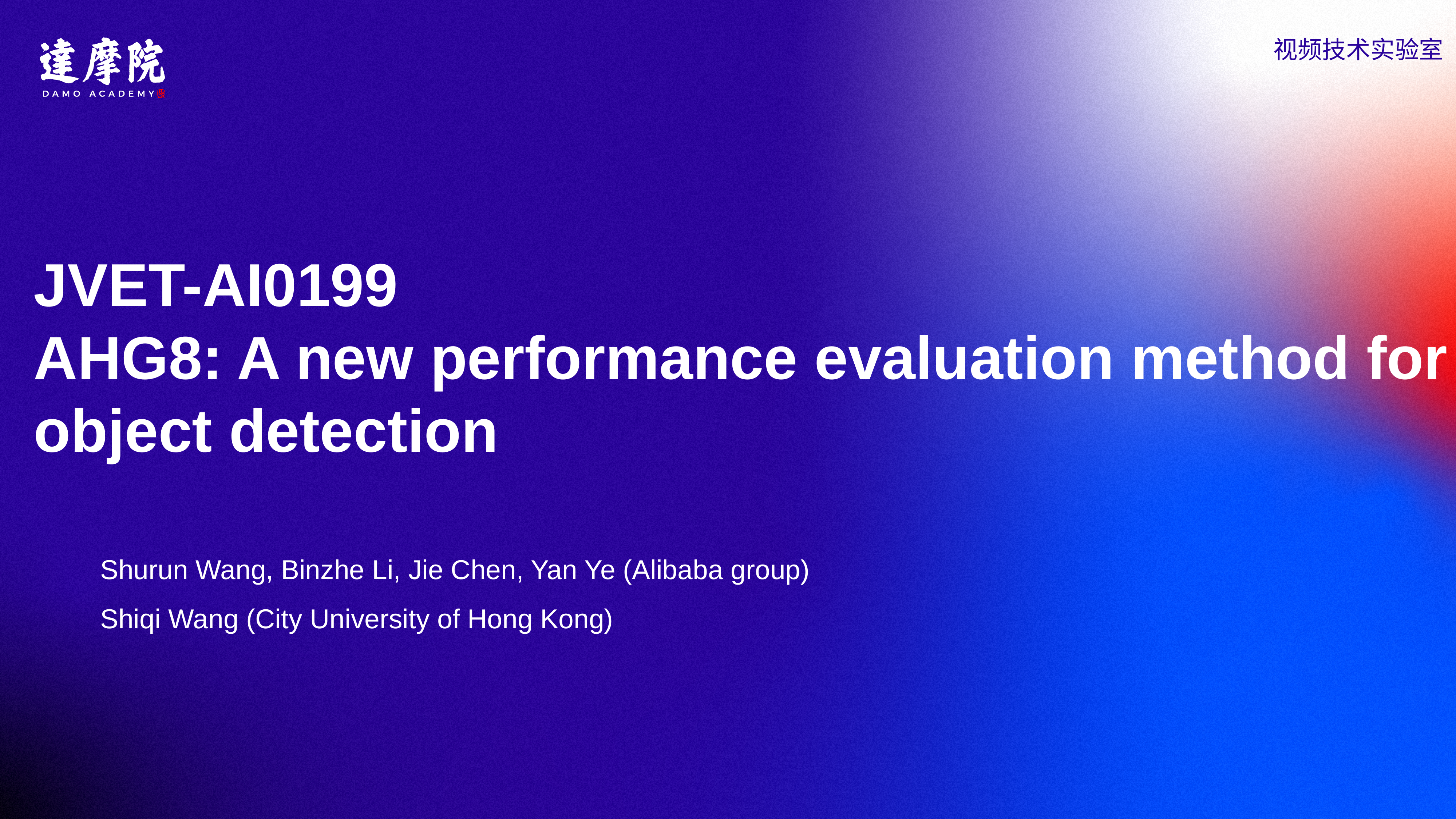

视频技术实验室
JVET-AI0199
AHG8: A new performance evaluation method for object detection
Shurun Wang, Binzhe Li, Jie Chen, Yan Ye (Alibaba group)
Shiqi Wang (City University of Hong Kong)